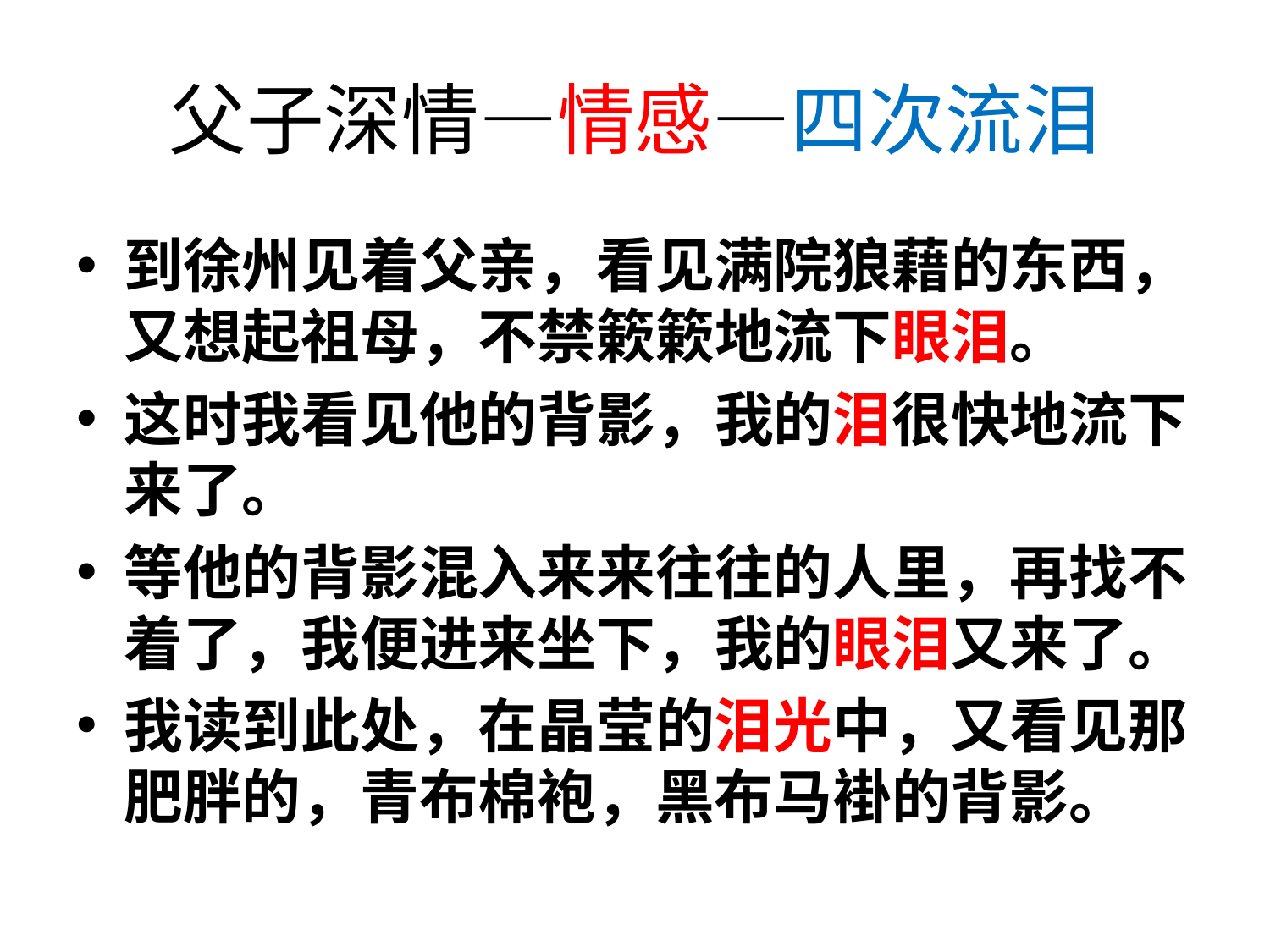

# 父子深情—情感—四次流泪
到徐州见着父亲，看见满院狼藉的东西，又想起祖母，不禁簌簌地流下眼泪。
这时我看见他的背影，我的泪很快地流下来了。
等他的背影混入来来往往的人里，再找不着了，我便进来坐下，我的眼泪又来了。
我读到此处，在晶莹的泪光中，又看见那肥胖的，青布棉袍，黑布马褂的背影。